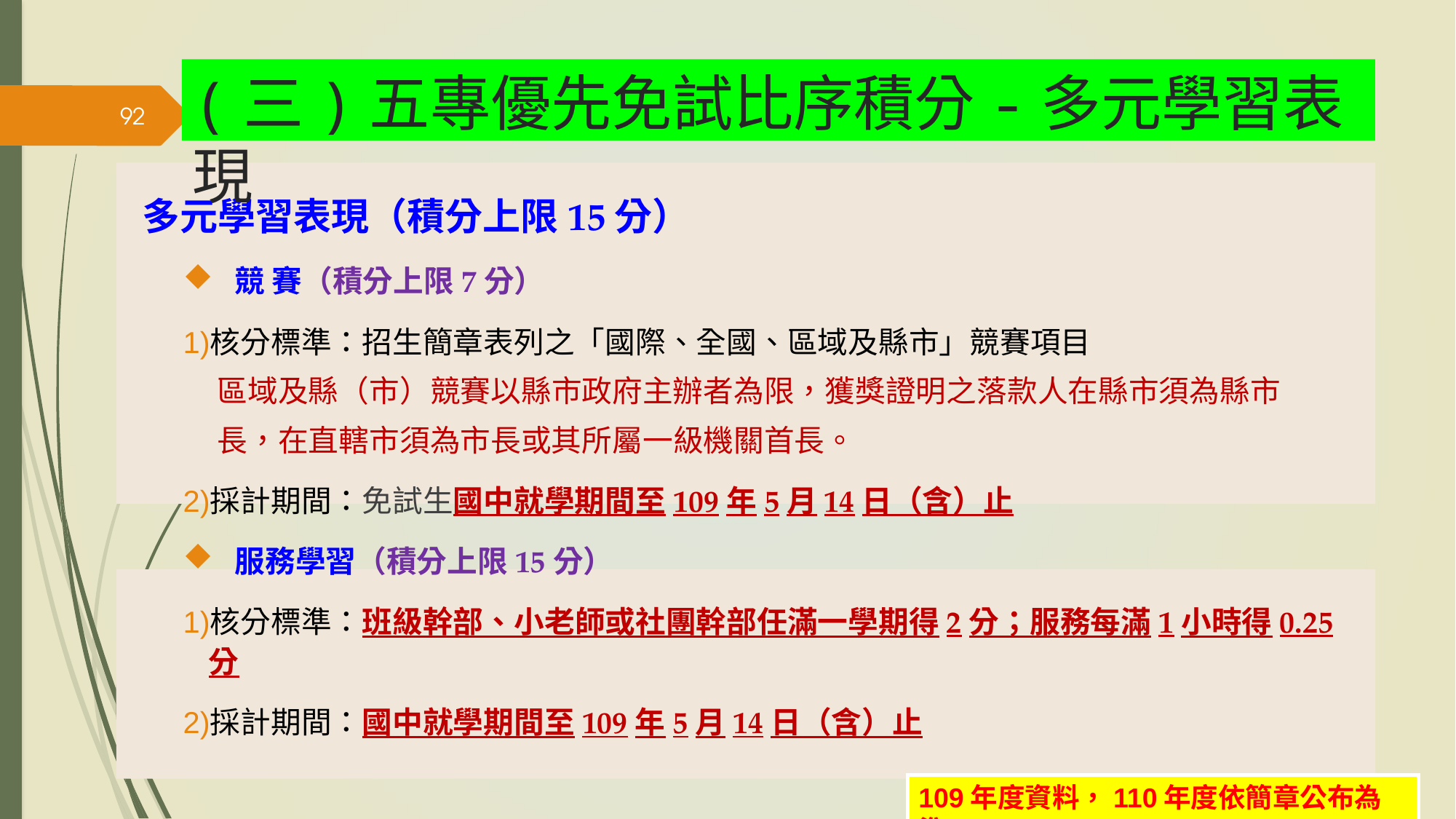

(三)五專優先免試比序積分-多元學習表現
92

多元學習表現（積分上限15分）
  競 賽（積分上限7分）
核分標準：招生簡章表列之「國際、全國、區域及縣市」競賽項目
    區域及縣（市）競賽以縣市政府主辦者為限，獲獎證明之落款人在縣市須為縣市
    長，在直轄市須為市長或其所屬一級機關首長。
採計期間：免試生國中就學期間至109年5月14日（含）止
  服務學習（積分上限15分）
核分標準：班級幹部、小老師或社團幹部任滿一學期得2分；服務每滿1小時得0.25分
採計期間：國中就學期間至109年5月14日（含）止

109年度資料，110年度依簡章公布為準